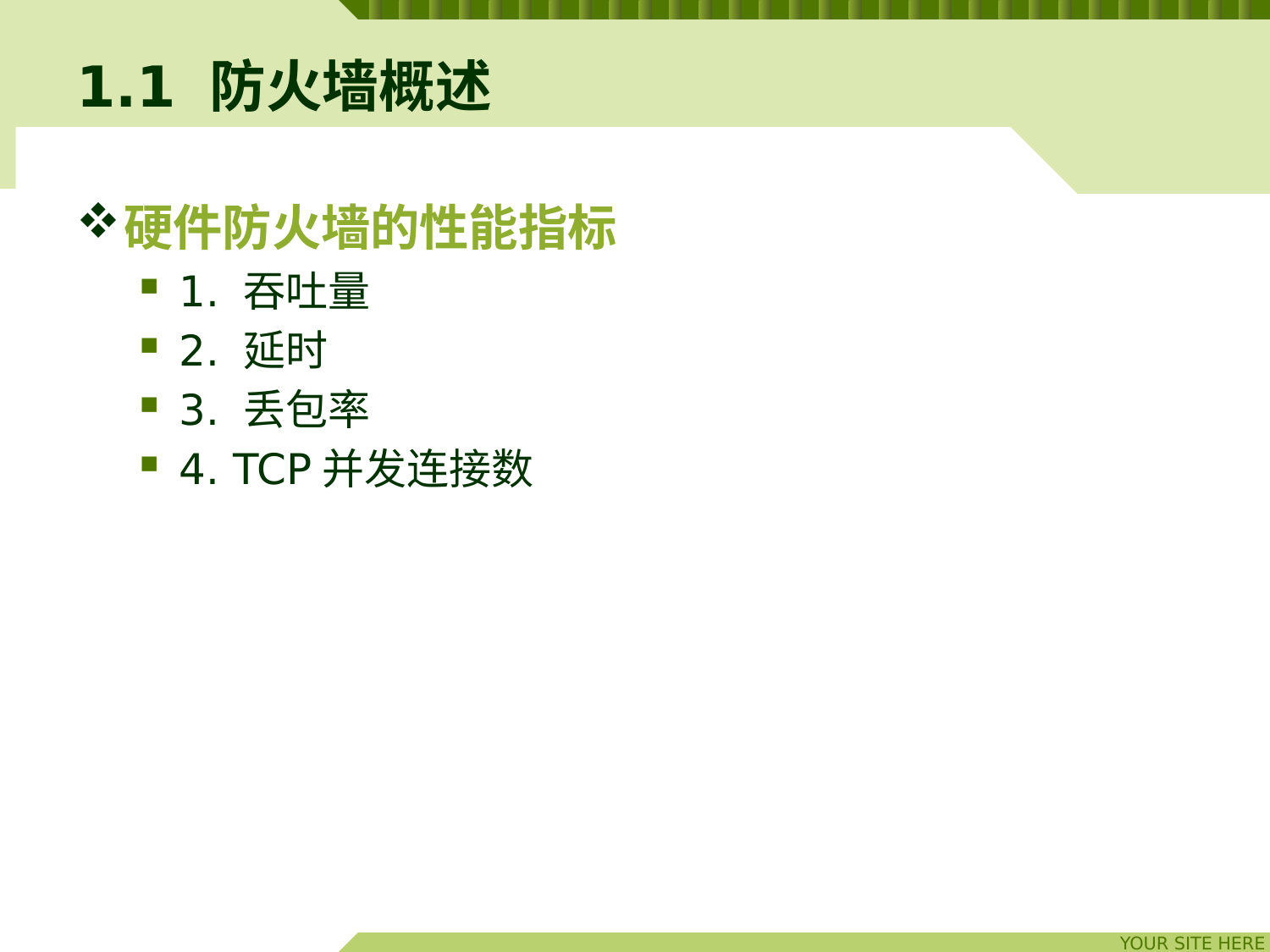

# 1.1 防火墙概述
硬件防火墙的性能指标
1. 吞吐量
2. 延时
3. 丢包率
4. TCP并发连接数